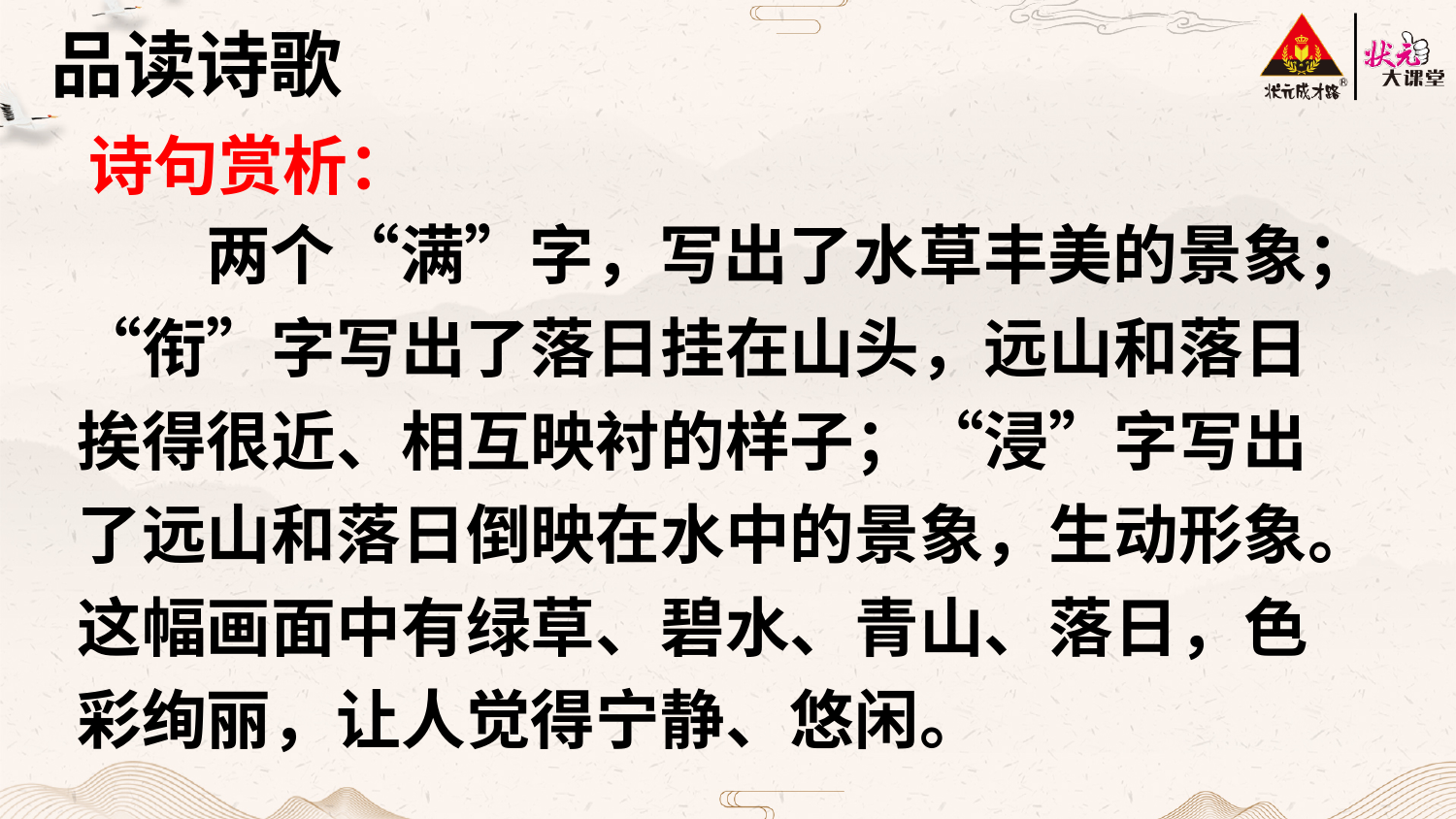

品读诗歌
诗句赏析：
两个“满”字，写出了水草丰美的景象；“衔”字写出了落日挂在山头，远山和落日挨得很近、相互映衬的样子；“浸”字写出了远山和落日倒映在水中的景象，生动形象。这幅画面中有绿草、碧水、青山、落日，色彩绚丽，让人觉得宁静、悠闲。